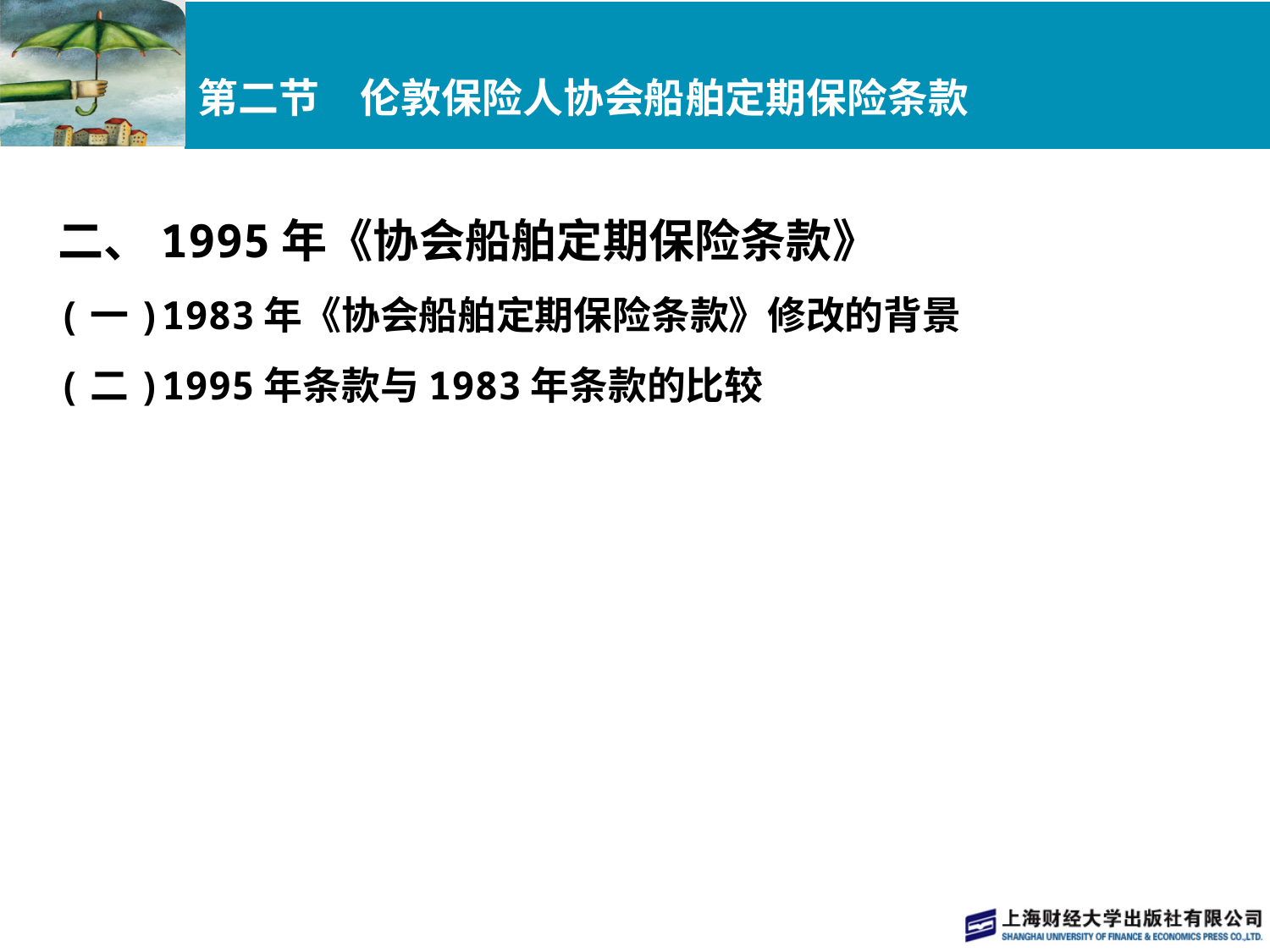

# 第二节　伦敦保险人协会船舶定期保险条款
二、1995年《协会船舶定期保险条款》
(一)1983年《协会船舶定期保险条款》修改的背景
(二)1995年条款与1983年条款的比较